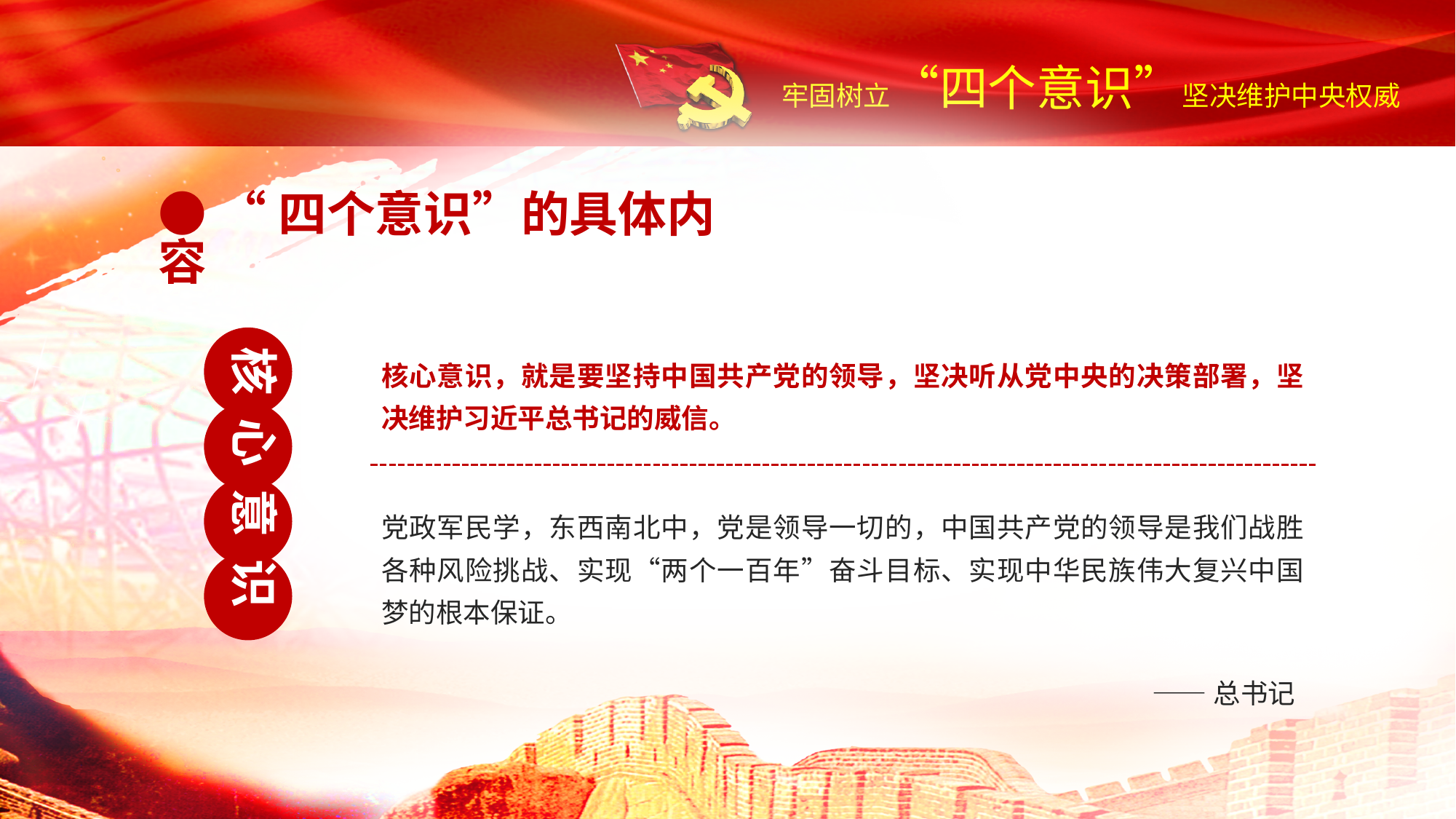

● “四个意识”的具体内容

核  心  意  识

核心意识，就是要坚持中国共产党的领导，坚决听从党中央的决策部署，坚决维护习近平总书记的威信。
党政军民学，东西南北中，党是领导一切的，中国共产党的领导是我们战胜各种风险挑战、实现“两个一百年”奋斗目标、实现中华民族伟大复兴中国梦的根本保证。
——总书记